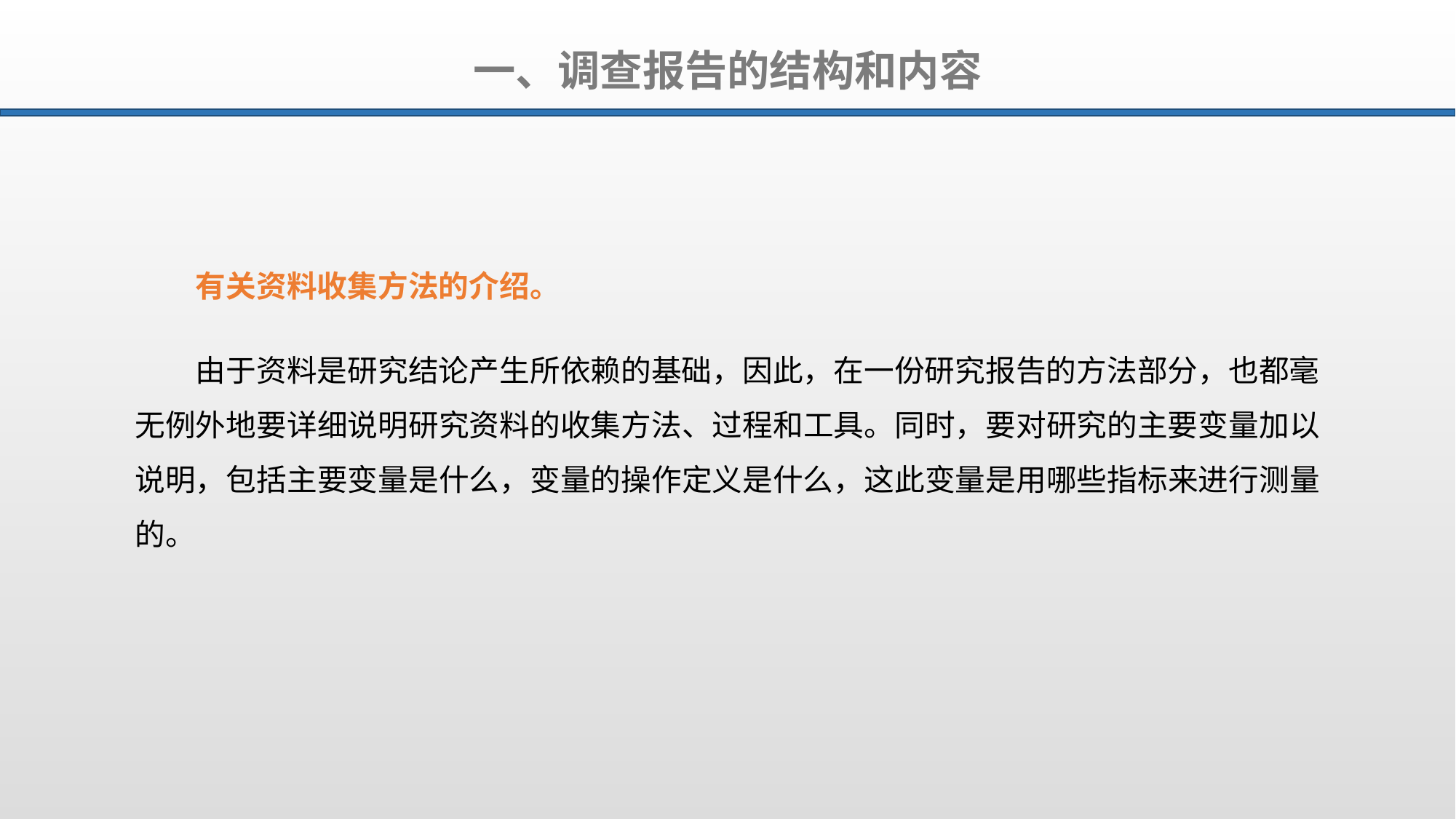

一、调查报告的结构和内容

有关资料收集方法的介绍。
由于资料是研究结论产生所依赖的基础，因此，在一份研究报告的方法部分，也都毫无例外地要详细说明研究资料的收集方法、过程和工具。同时，要对研究的主要变量加以说明，包括主要变量是什么，变量的操作定义是什么，这此变量是用哪些指标来进行测量的。